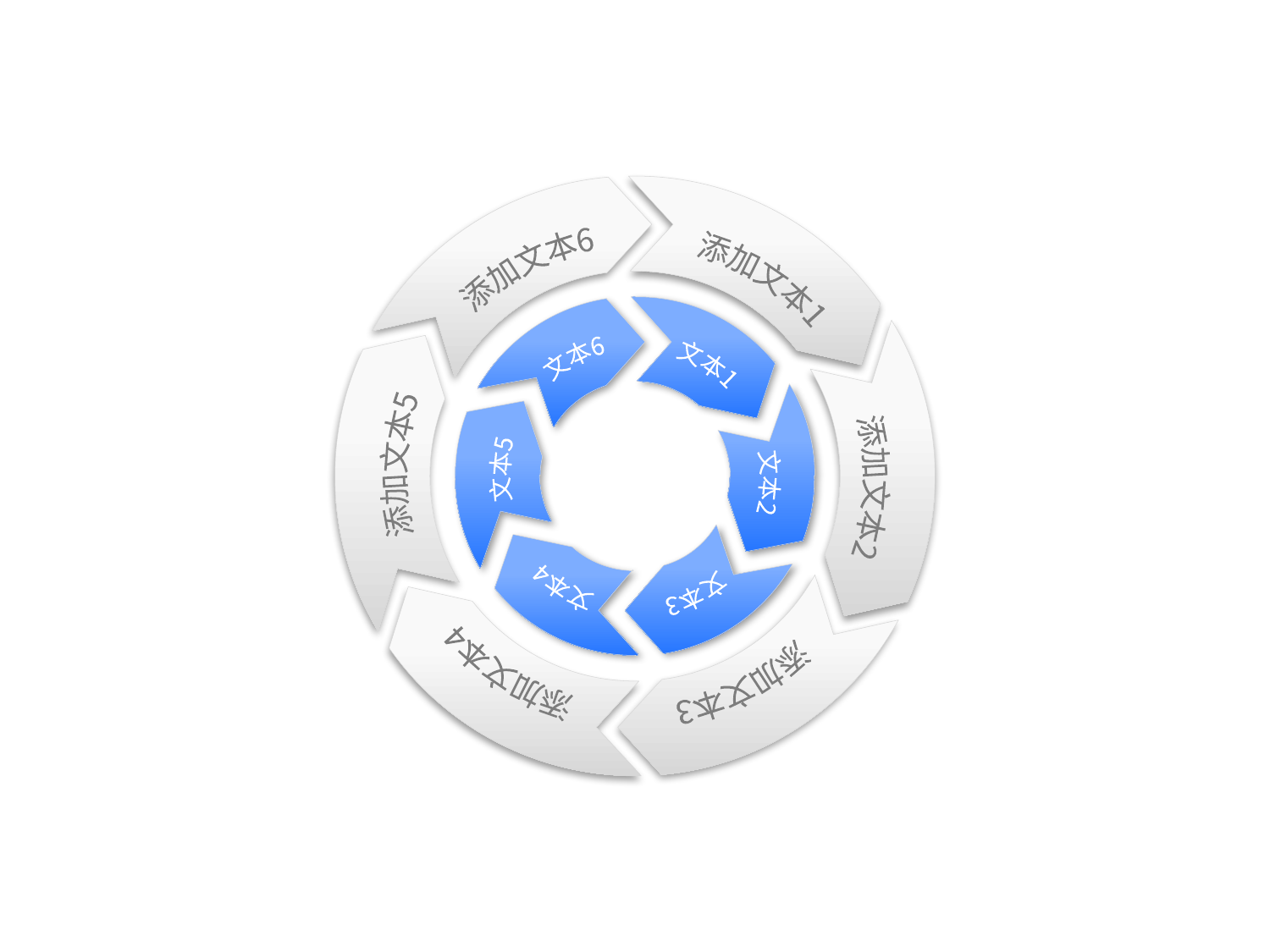

添加文本1

添加文本6
添加文本5

添加文本4

添加文本3

添加文本2

文本1
文本6
文本5
文本4
文本3
文本2